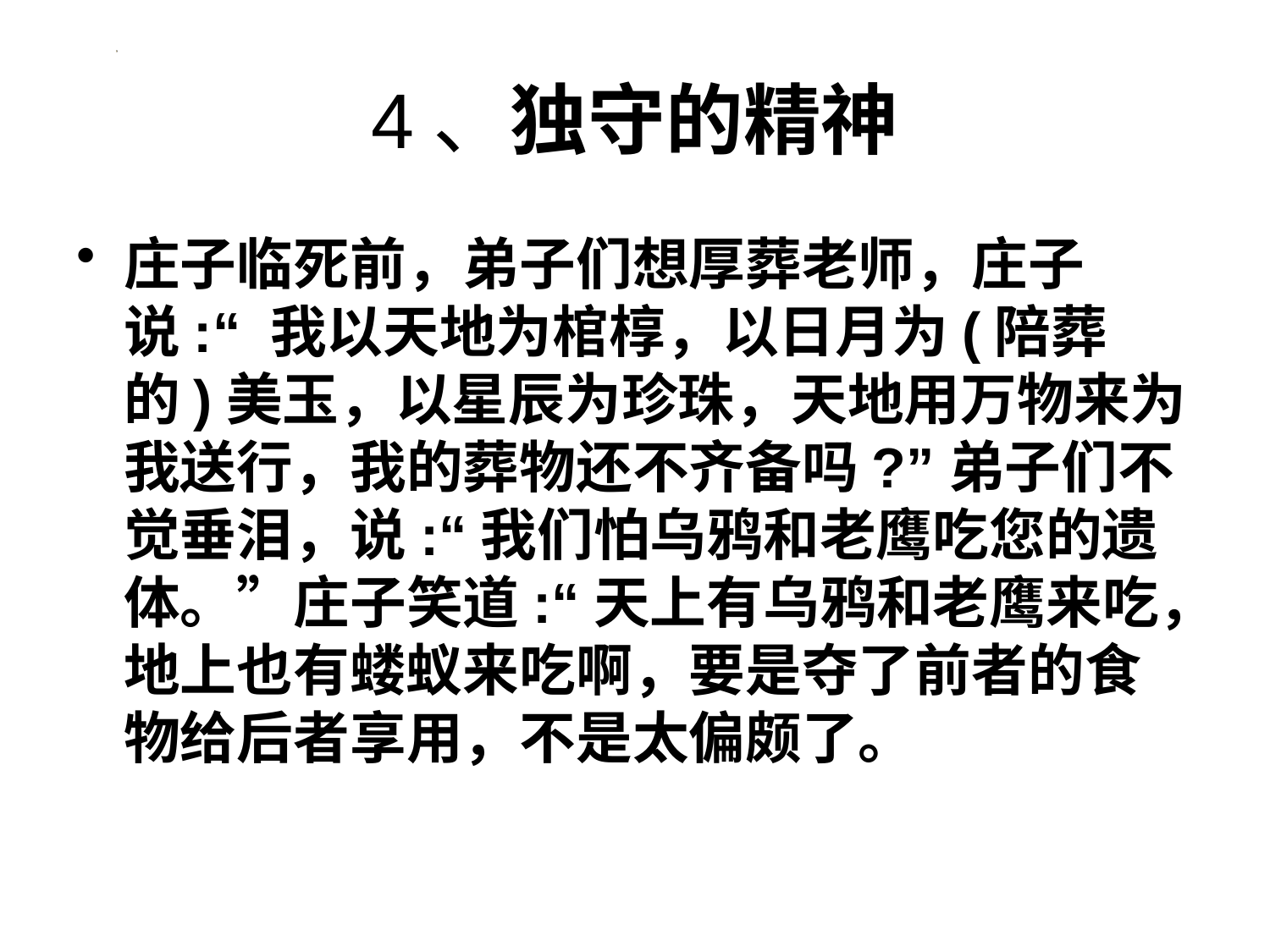

# 4、独守的精神
庄子临死前，弟子们想厚葬老师，庄子说:“ 我以天地为棺椁，以日月为(陪葬的)美玉，以星辰为珍珠，天地用万物来为我送行，我的葬物还不齐备吗?”弟子们不觉垂泪，说:“我们怕乌鸦和老鹰吃您的遗体。”庄子笑道:“天上有乌鸦和老鹰来吃，地上也有蝼蚁来吃啊，要是夺了前者的食物给后者享用，不是太偏颇了。